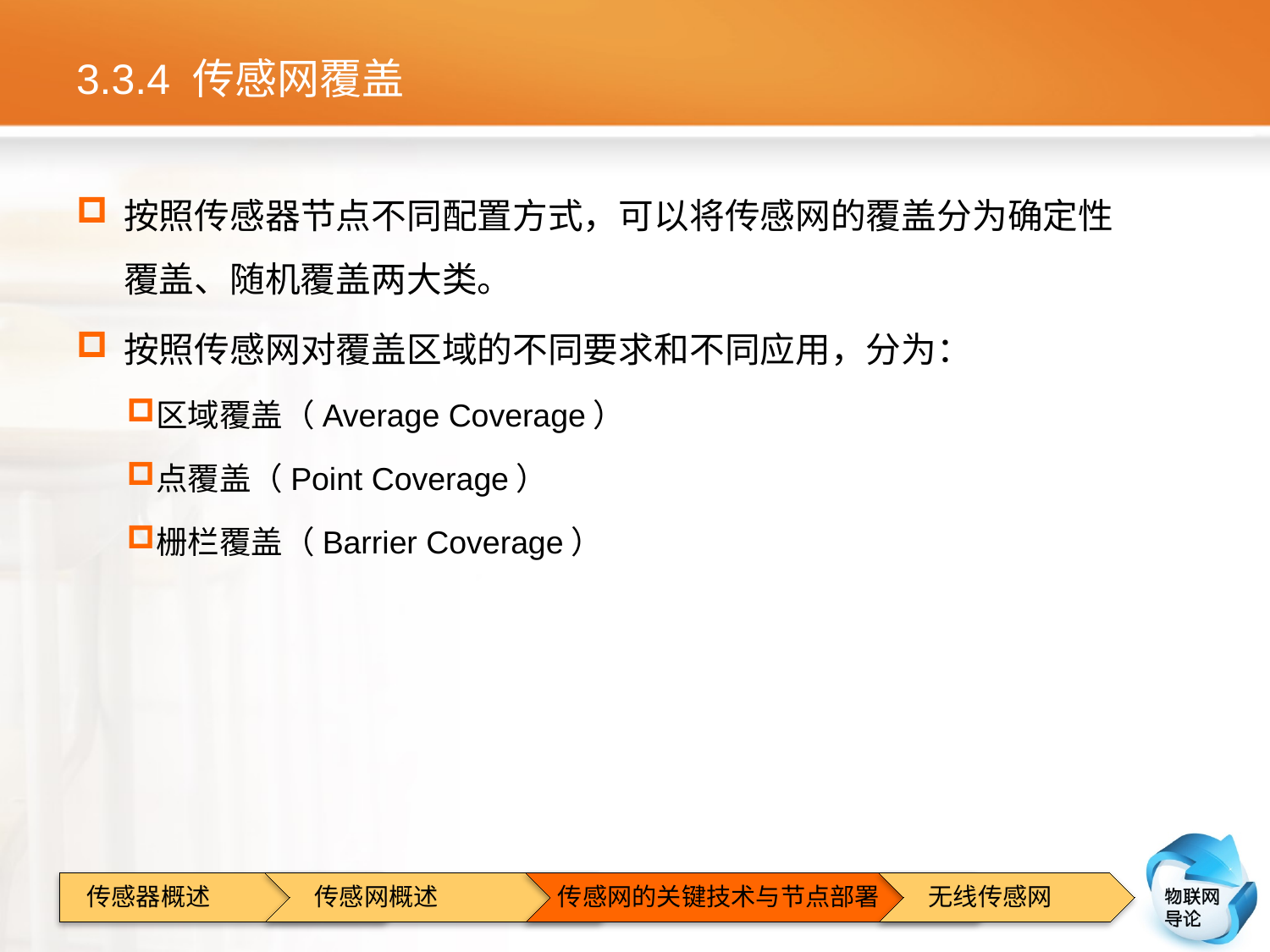

# 3.3.4 传感网覆盖
按照传感器节点不同配置方式，可以将传感网的覆盖分为确定性覆盖、随机覆盖两大类。
按照传感网对覆盖区域的不同要求和不同应用，分为：
区域覆盖（Average Coverage）
点覆盖（Point Coverage）
栅栏覆盖（Barrier Coverage）